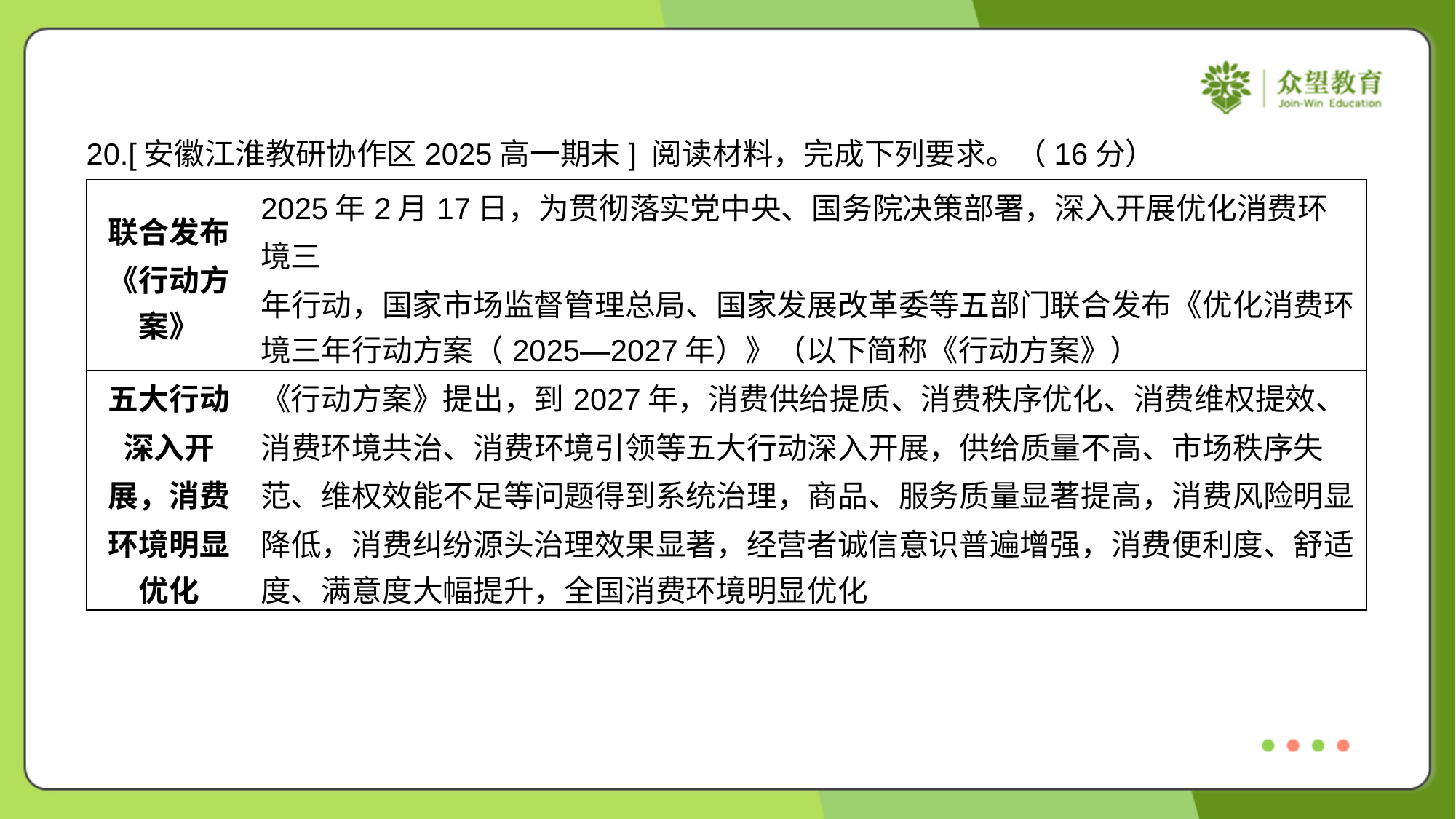

20.[安徽江淮教研协作区2025高一期末] 阅读材料，完成下列要求。（16分）#1
| 联合发布 《行动方 案》 | 2025年2月17日，为贯彻落实党中央、国务院决策部署，深入开展优化消费环境三 年行动，国家市场监督管理总局、国家发展改革委等五部门联合发布《优化消费环 境三年行动方案（2025—2027年）》（以下简称《行动方案》） |
| --- | --- |
| 五大行动 深入开 展，消费 环境明显 优化 | 《行动方案》提出，到2027年，消费供给提质、消费秩序优化、消费维权提效、 消费环境共治、消费环境引领等五大行动深入开展，供给质量不高、市场秩序失 范、维权效能不足等问题得到系统治理，商品、服务质量显著提高，消费风险明显 降低，消费纠纷源头治理效果显著，经营者诚信意识普遍增强，消费便利度、舒适 度、满意度大幅提升，全国消费环境明显优化 |